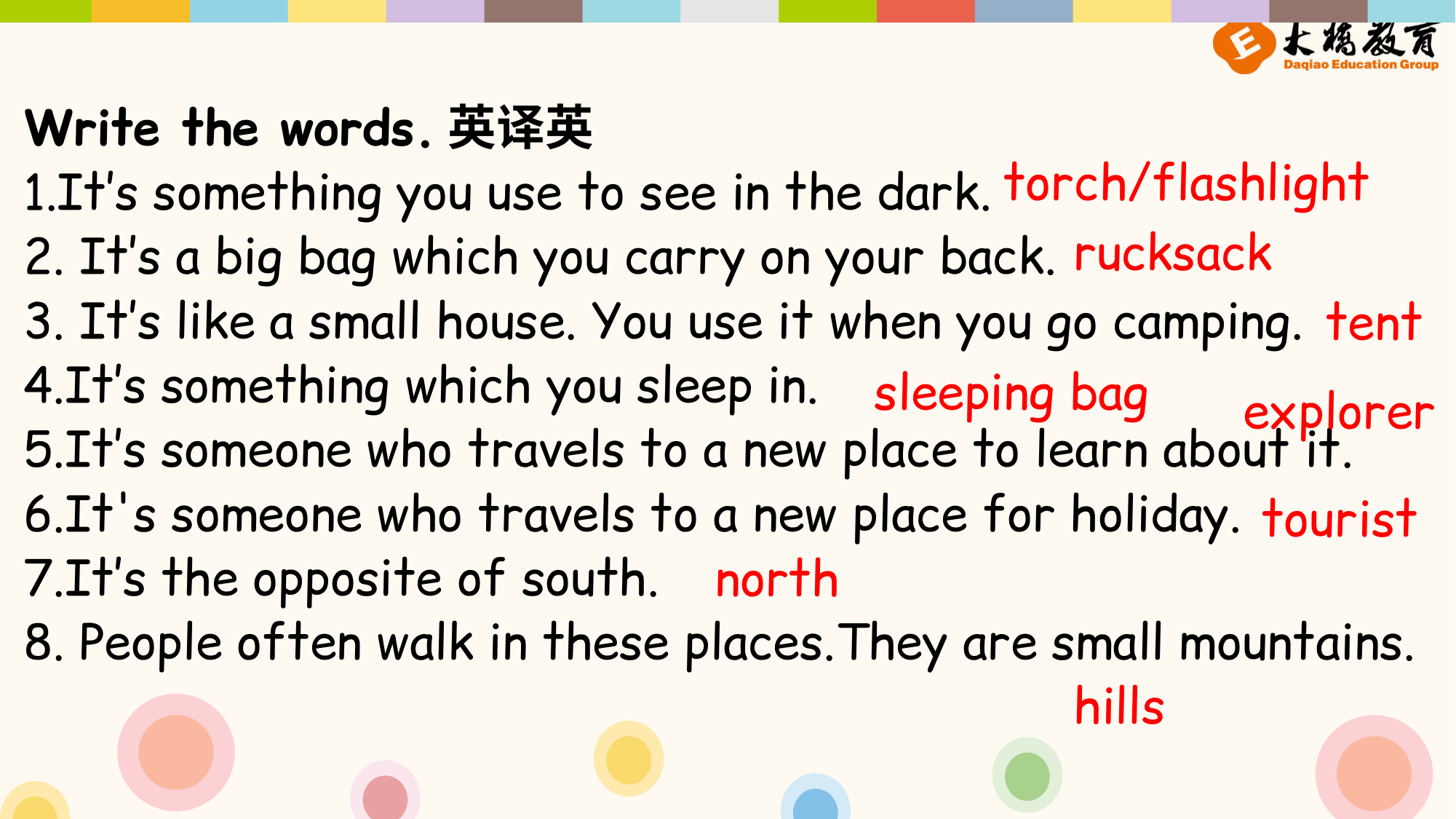

Write the words.英译英
1.It’s something you use to see in the dark.2. It’s a big bag which you carry on your back.3. It’s like a small house. You use it when you go camping.4.It’s something which you sleep in.5.It’s someone who travels to a new place to learn about it.6.It's someone who travels to a new place for holiday.7.It’s the opposite of south.8. People often walk in these places.They are small mountains.

torch/flashlight
rucksack
tent
sleeping bag
explorer
tourist
north
hills